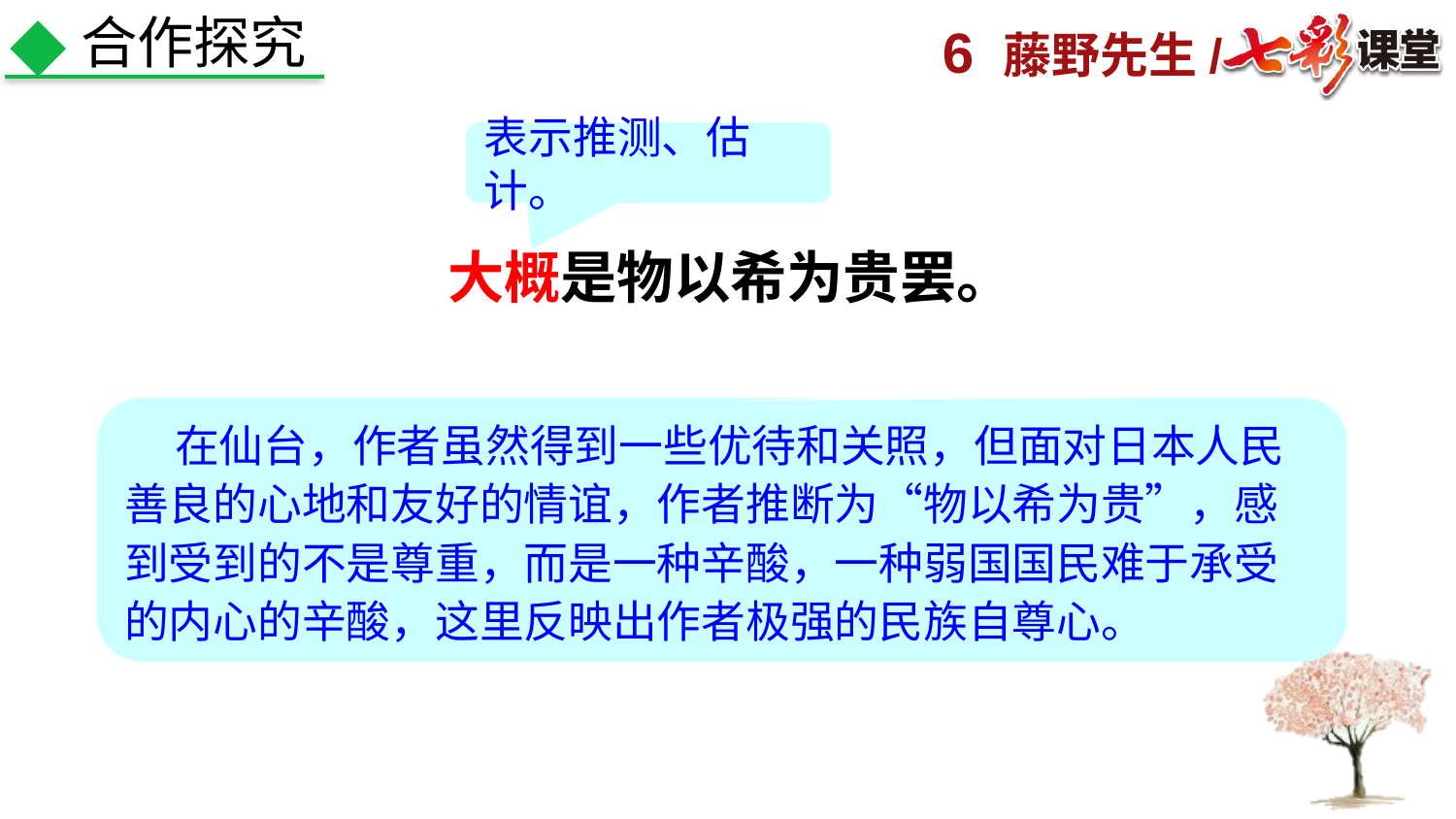

合作探究

表示推测、估计。
大概是物以希为贵罢。
    在仙台，作者虽然得到一些优待和关照，但面对日本人民善良的心地和友好的情谊，作者推断为“物以希为贵”，感到受到的不是尊重，而是一种辛酸，一种弱国国民难于承受的内心的辛酸，这里反映出作者极强的民族自尊心。